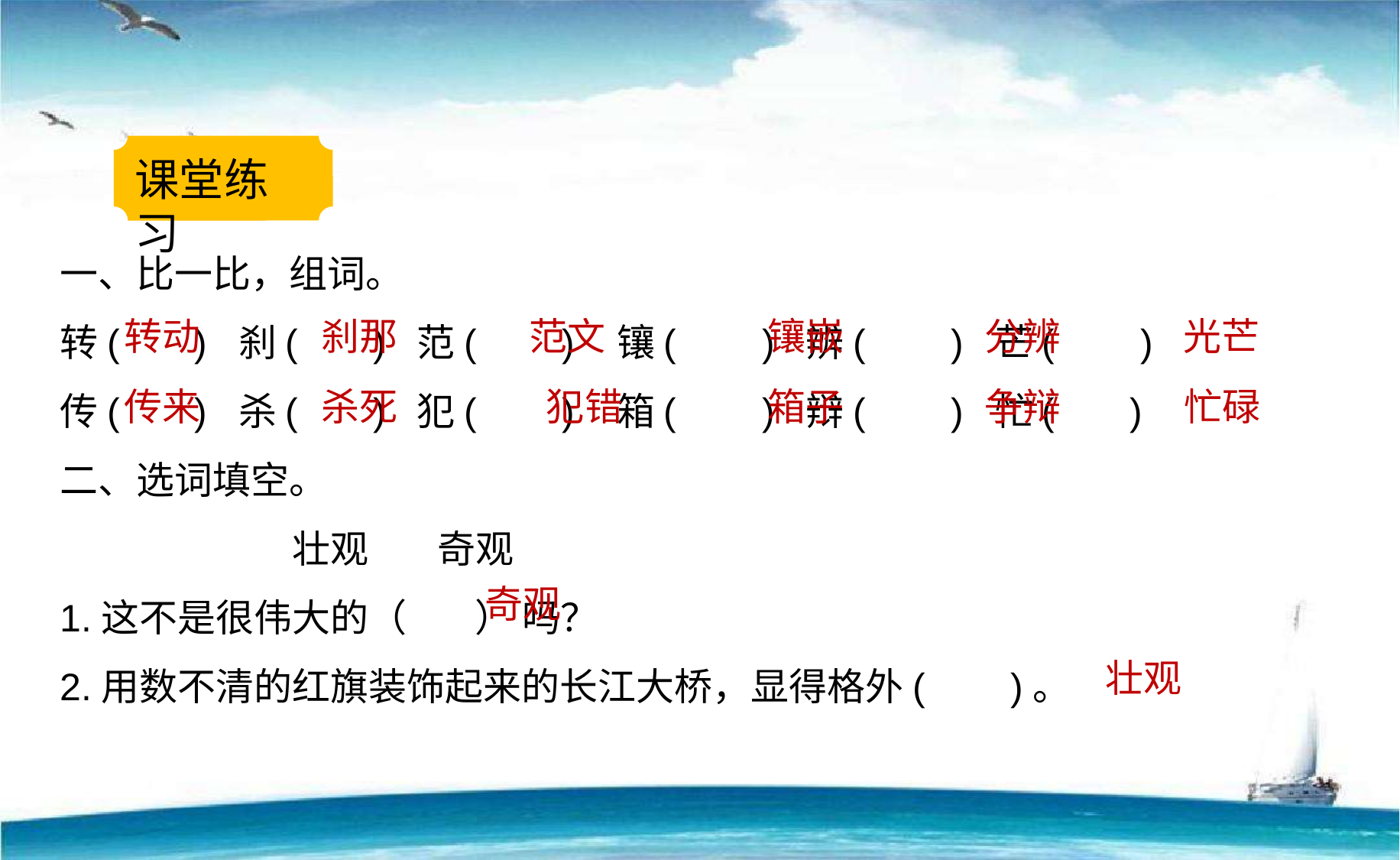

课堂练习
一、比一比，组词。
转(       )  刹(       )  范(        )   镶(        )  辨(        )  芒(        )
传(       )  杀(       )  犯(        )   箱(        )  辩(        )  忙(       )
二、选词填空。
                          壮观        奇观
1.这不是很伟大的（        ） 吗？
2.用数不清的红旗装饰起来的长江大桥，显得格外(        )。
转动
刹那
范文
镶嵌
分辨
光芒
传来
杀死
犯错
箱子
争辩
忙碌
奇观
壮观